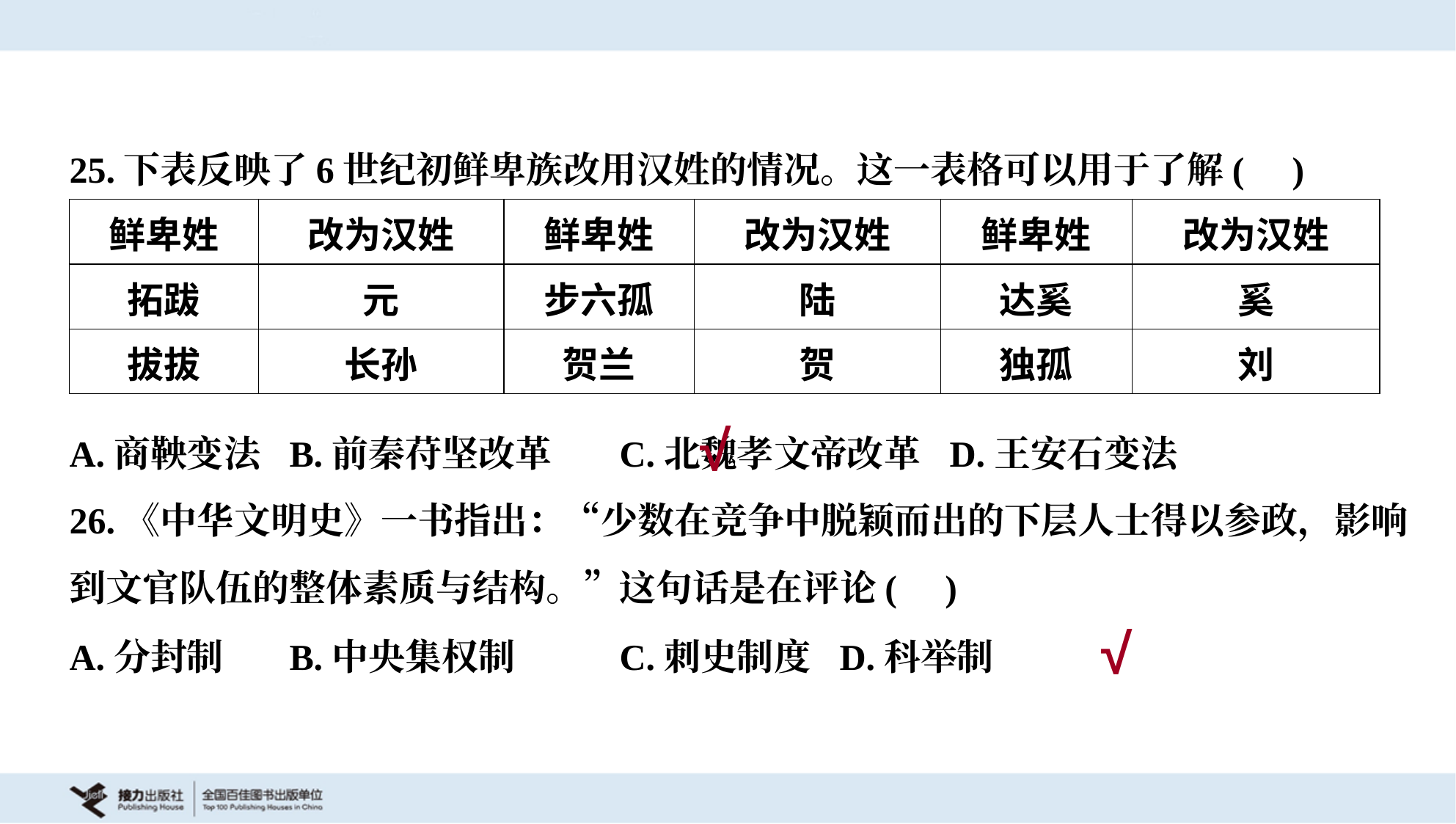

25.下表反映了6世纪初鲜卑族改用汉姓的情况。这一表格可以用于了解(     )
| 鲜卑姓 | 改为汉姓 | 鲜卑姓 | 改为汉姓 | 鲜卑姓 | 改为汉姓 |
| --- | --- | --- | --- | --- | --- |
| 拓跋 | 元 | 步六孤 | 陆 | 达奚 | 奚 |
| 拔拔 | 长孙 | 贺兰 | 贺 | 独孤 | 刘 |
A.商鞅变法	B.前秦苻坚改革	C.北魏孝文帝改革	D.王安石变法
√
26.《中华文明史》一书指出：“少数在竞争中脱颖而出的下层人士得以参政，影响
到文官队伍的整体素质与结构。”这句话是在评论(     )
A.分封制	B.中央集权制	C.刺史制度	D.科举制
√